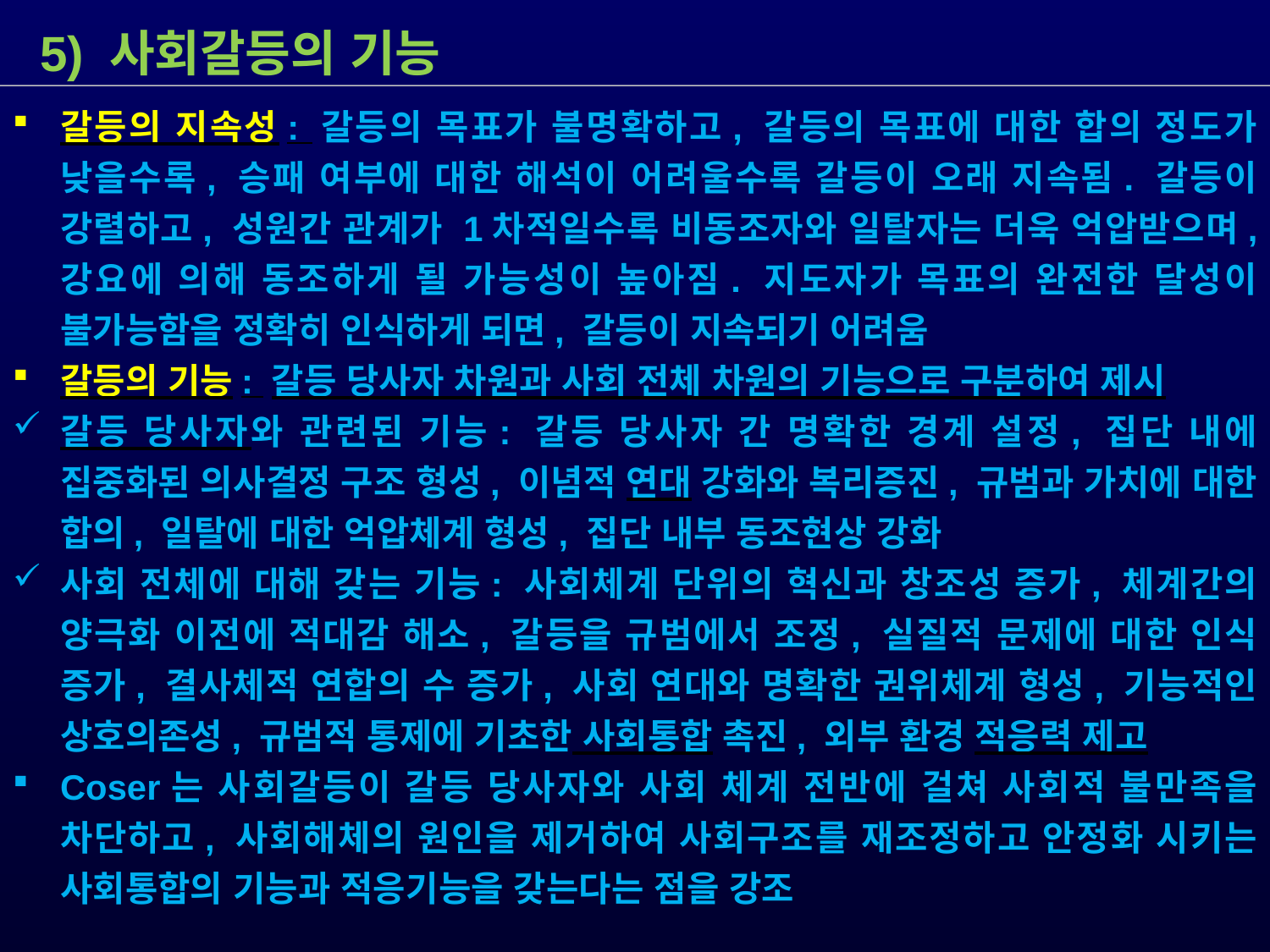

5) 사회갈등의 기능

갈등의 지속성: 갈등의 목표가 불명확하고, 갈등의 목표에 대한 합의 정도가 낮을수록, 승패 여부에 대한 해석이 어려울수록 갈등이 오래 지속됨. 갈등이 강렬하고, 성원간 관계가 1차적일수록 비동조자와 일탈자는 더욱 억압받으며, 강요에 의해 동조하게 될 가능성이 높아짐. 지도자가 목표의 완전한 달성이 불가능함을 정확히 인식하게 되면, 갈등이 지속되기 어려움
갈등의 기능: 갈등 당사자 차원과 사회 전체 차원의 기능으로 구분하여 제시
갈등 당사자와 관련된 기능: 갈등 당사자 간 명확한 경계 설정, 집단 내에 집중화된 의사결정 구조 형성, 이념적 연대 강화와 복리증진, 규범과 가치에 대한 합의, 일탈에 대한 억압체계 형성, 집단 내부 동조현상 강화
사회 전체에 대해 갖는 기능: 사회체계 단위의 혁신과 창조성 증가, 체계간의 양극화 이전에 적대감 해소, 갈등을 규범에서 조정, 실질적 문제에 대한 인식 증가, 결사체적 연합의 수 증가, 사회 연대와 명확한 권위체계 형성, 기능적인 상호의존성, 규범적 통제에 기초한 사회통합 촉진, 외부 환경 적응력 제고
Coser는 사회갈등이 갈등 당사자와 사회 체계 전반에 걸쳐 사회적 불만족을 차단하고, 사회해체의 원인을 제거하여 사회구조를 재조정하고 안정화 시키는 사회통합의 기능과 적응기능을 갖는다는 점을 강조